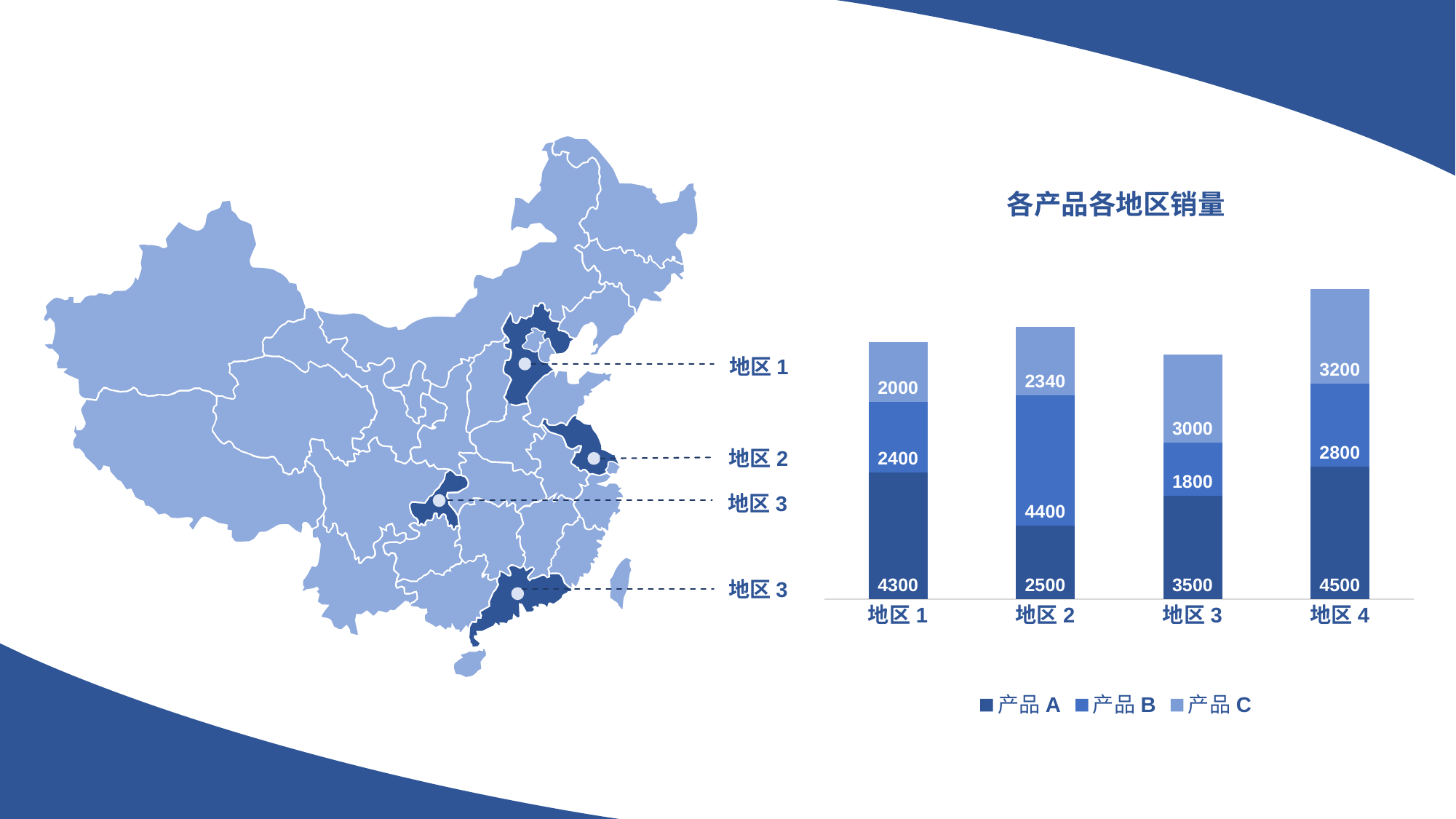

### Chart: 各产品各地区销量

| Category | 产品A | 产品B | 产品C |
|---|---|---|---|
| 地区1 | 4300.0 | 2400.0 | 2000.0 |
| 地区2 | 2500.0 | 4400.0 | 2340.0 |
| 地区3 | 3500.0 | 1800.0 | 3000.0 |
| 地区4 | 4500.0 | 2800.0 | 3200.0 |
地区1

地区2

地区3

地区3